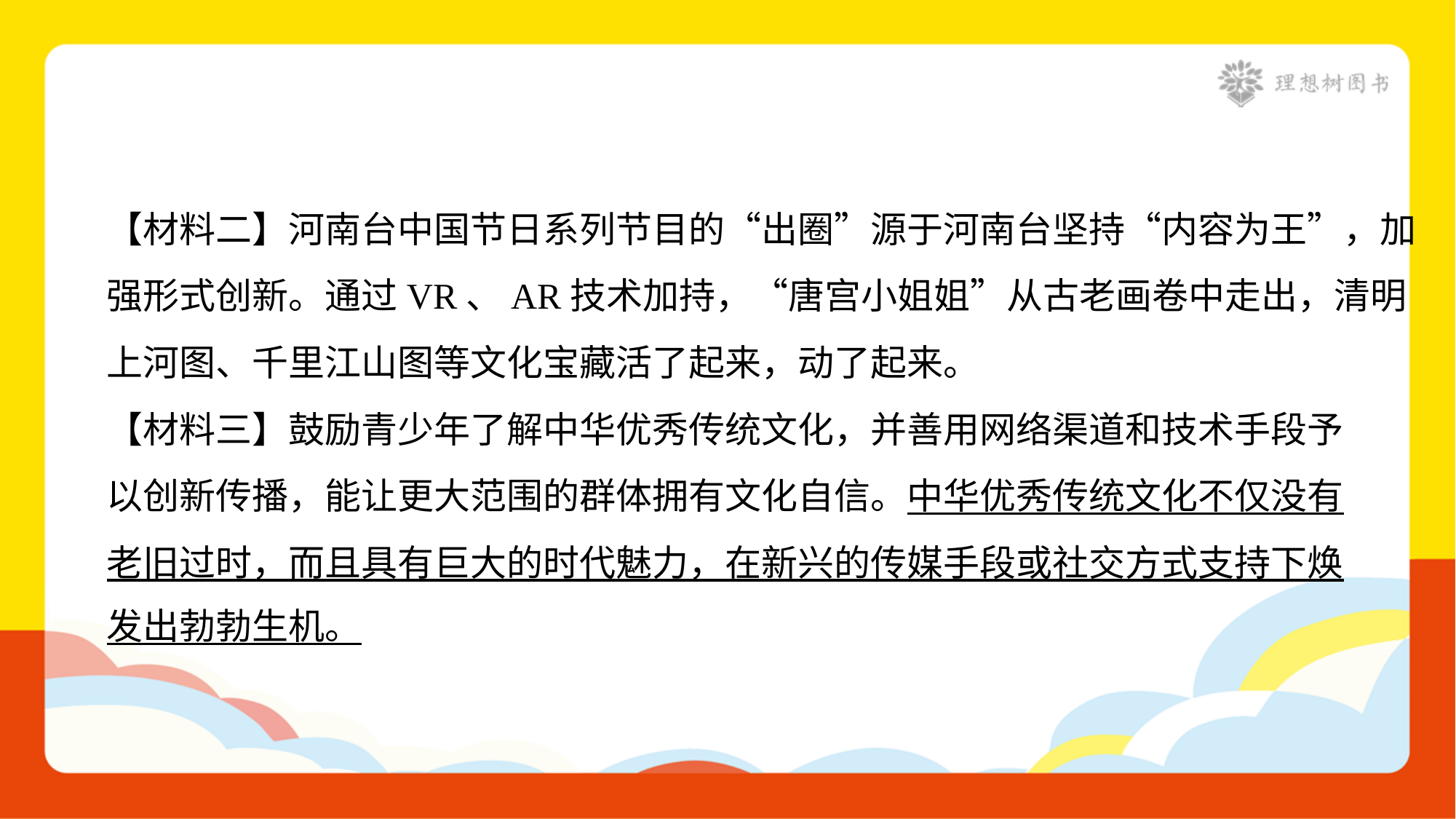

【材料二】河南台中国节日系列节目的“出圈”源于河南台坚持“内容为王”，加
强形式创新。通过VR、AR技术加持，“唐宫小姐姐”从古老画卷中走出，清明
上河图、千里江山图等文化宝藏活了起来，动了起来。
【材料三】鼓励青少年了解中华优秀传统文化，并善用网络渠道和技术手段予
以创新传播，能让更大范围的群体拥有文化自信。中华优秀传统文化不仅没有
老旧过时，而且具有巨大的时代魅力，在新兴的传媒手段或社交方式支持下焕
发出勃勃生机。